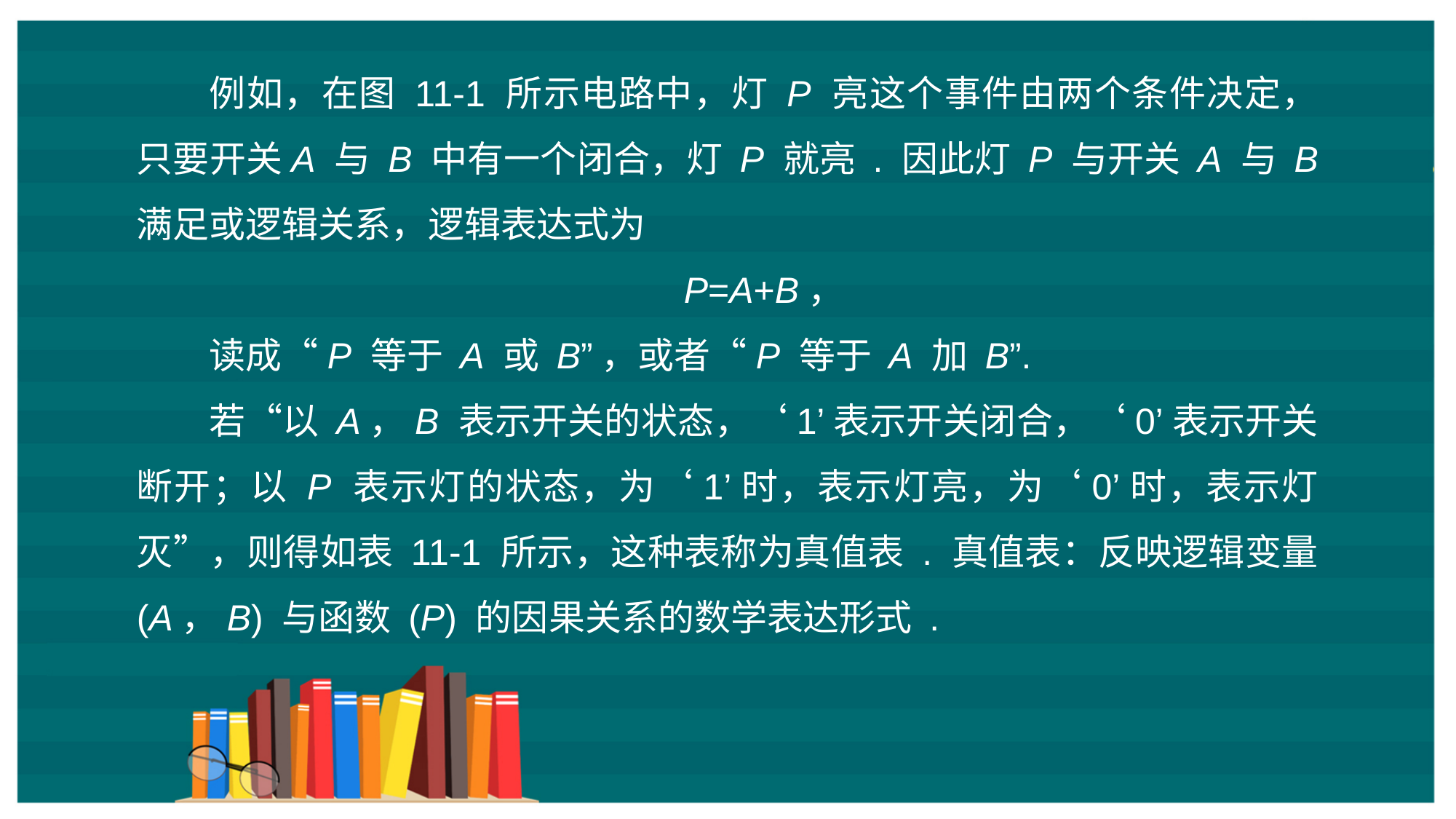

例如，在图 11-1 所示电路中，灯 P 亮这个事件由两个条件决定，只要开关A 与 B 中有一个闭合，灯 P 就亮 . 因此灯 P 与开关 A 与 B 满足或逻辑关系，逻辑表达式为
P=A+B，
读成“P 等于 A 或 B”，或者“P 等于 A 加 B”.
若“以 A，B 表示开关的状态，‘1’表示开关闭合，‘0’表示开关断开；以 P 表示灯的状态，为‘1’时，表示灯亮，为‘0’时，表示灯灭”，则得如表 11-1 所示，这种表称为真值表 . 真值表：反映逻辑变量 (A，B) 与函数 (P) 的因果关系的数学表达形式 .